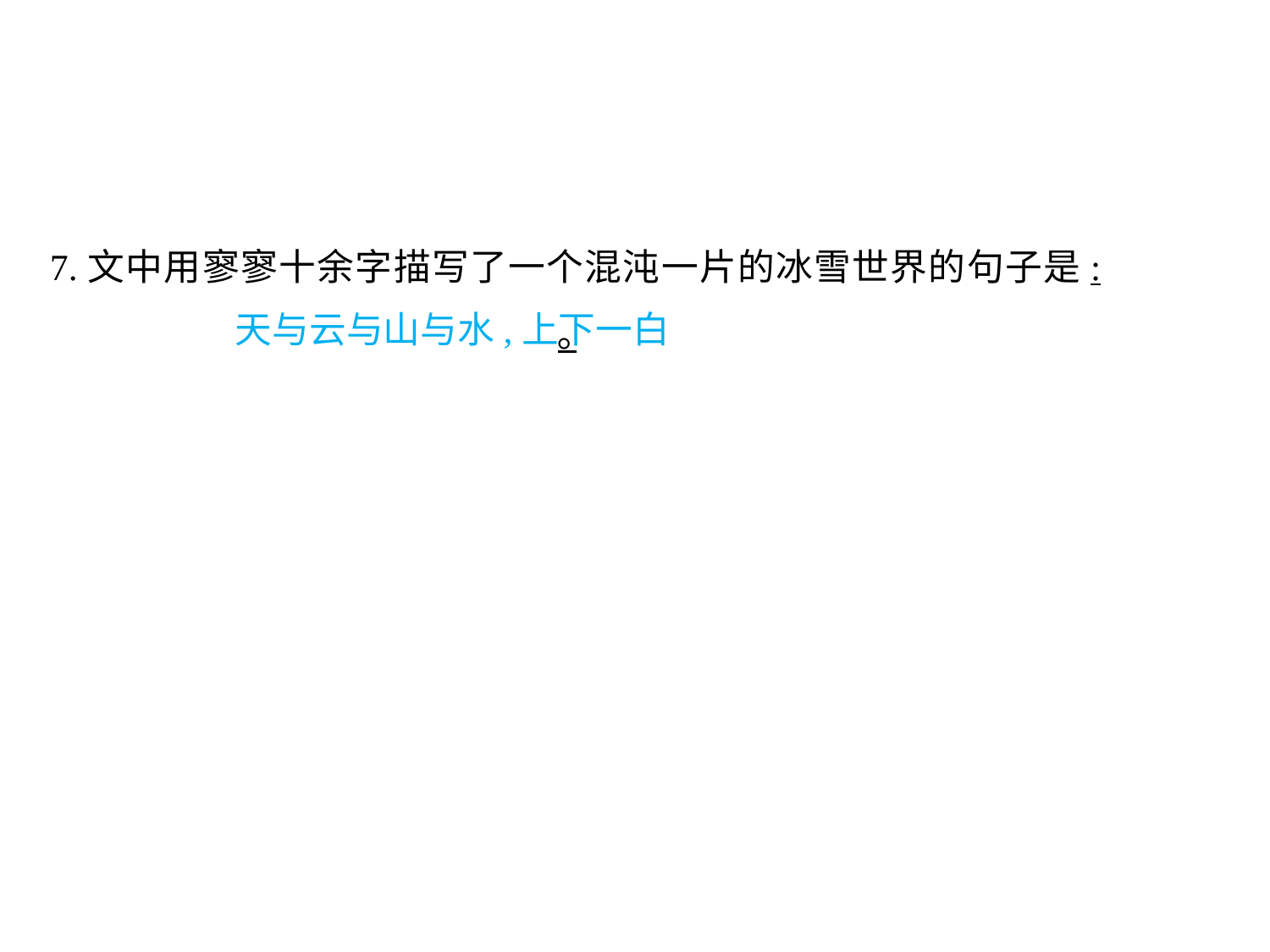

天与云与山与水,上下一白
7.文中用寥寥十余字描写了一个混沌一片的冰雪世界的句子是:					｡